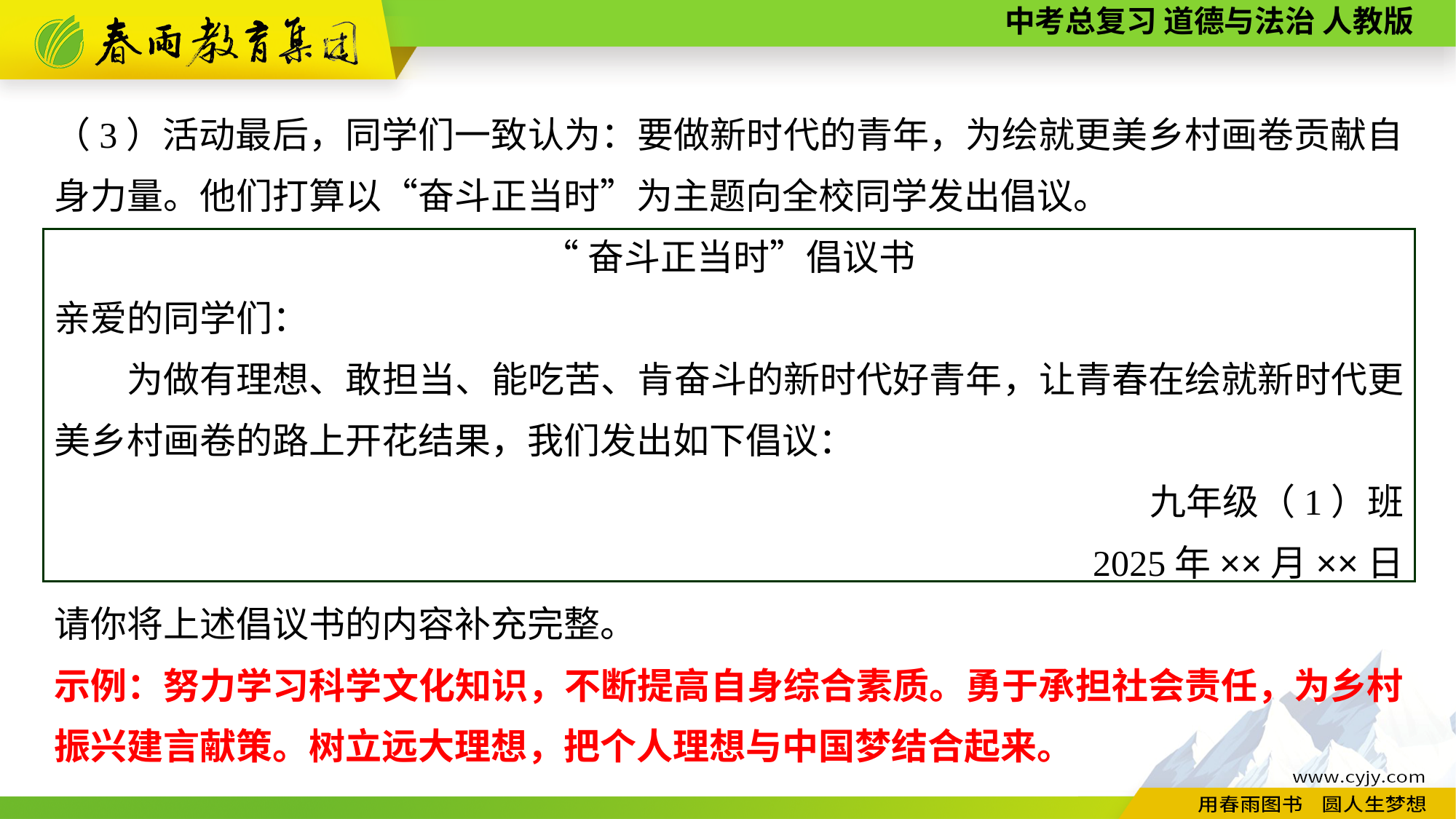

（3）活动最后，同学们一致认为：要做新时代的青年，为绘就更美乡村画卷贡献自身力量。他们打算以“奋斗正当时”为主题向全校同学发出倡议。
“奋斗正当时”倡议书
亲爱的同学们：
为做有理想、敢担当、能吃苦、肯奋斗的新时代好青年，让青春在绘就新时代更美乡村画卷的路上开花结果，我们发出如下倡议：
九年级（1）班
2025年××月××日
请你将上述倡议书的内容补充完整。

示例：努力学习科学文化知识，不断提高自身综合素质。勇于承担社会责任，为乡村振兴建言献策。树立远大理想，把个人理想与中国梦结合起来。